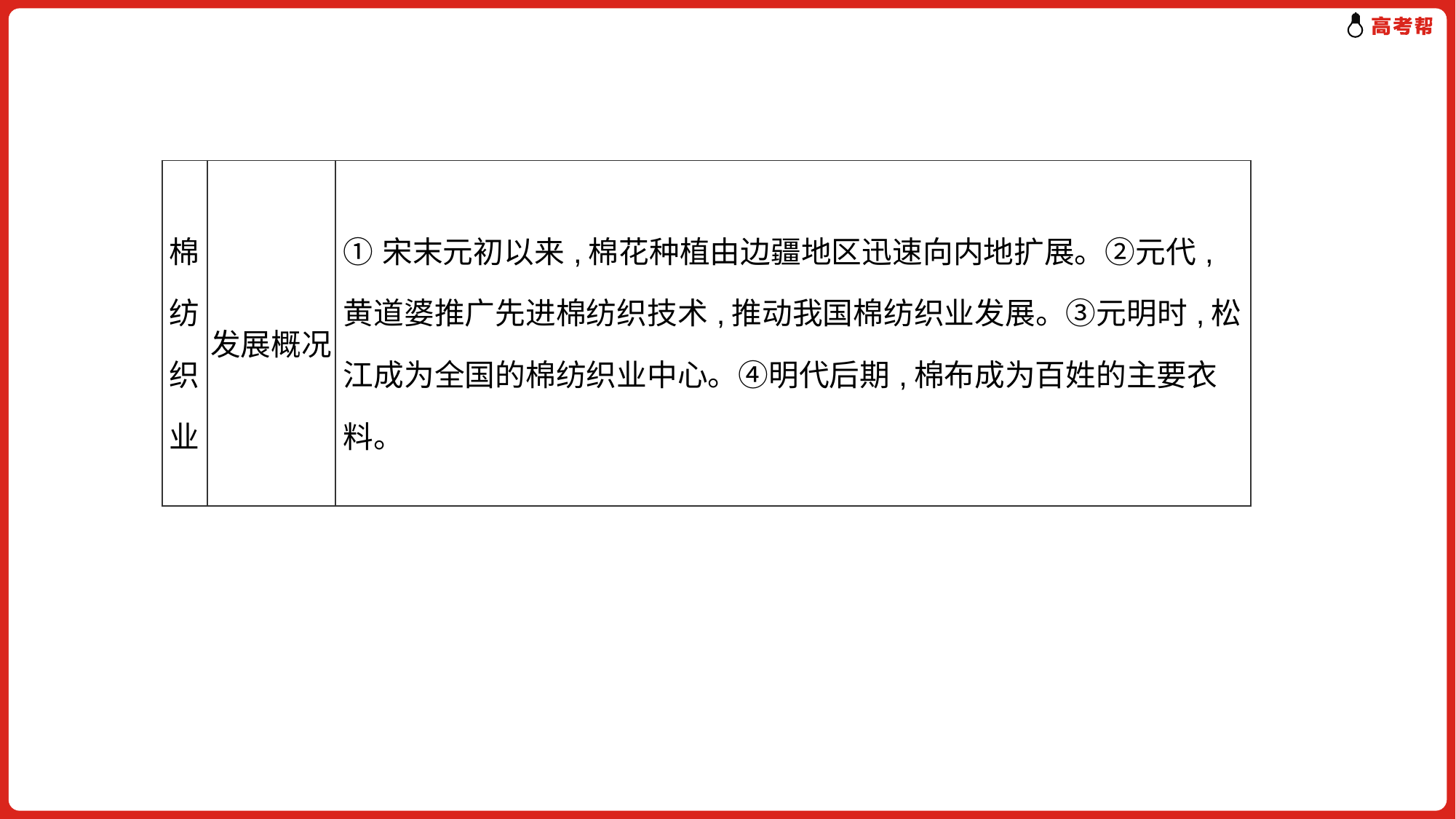

| 棉纺织业 | 发展概况 | ①宋末元初以来,棉花种植由边疆地区迅速向内地扩展。②元代,黄道婆推广先进棉纺织技术,推动我国棉纺织业发展。③元明时,松江成为全国的棉纺织业中心。④明代后期,棉布成为百姓的主要衣料。 |
| --- | --- | --- |